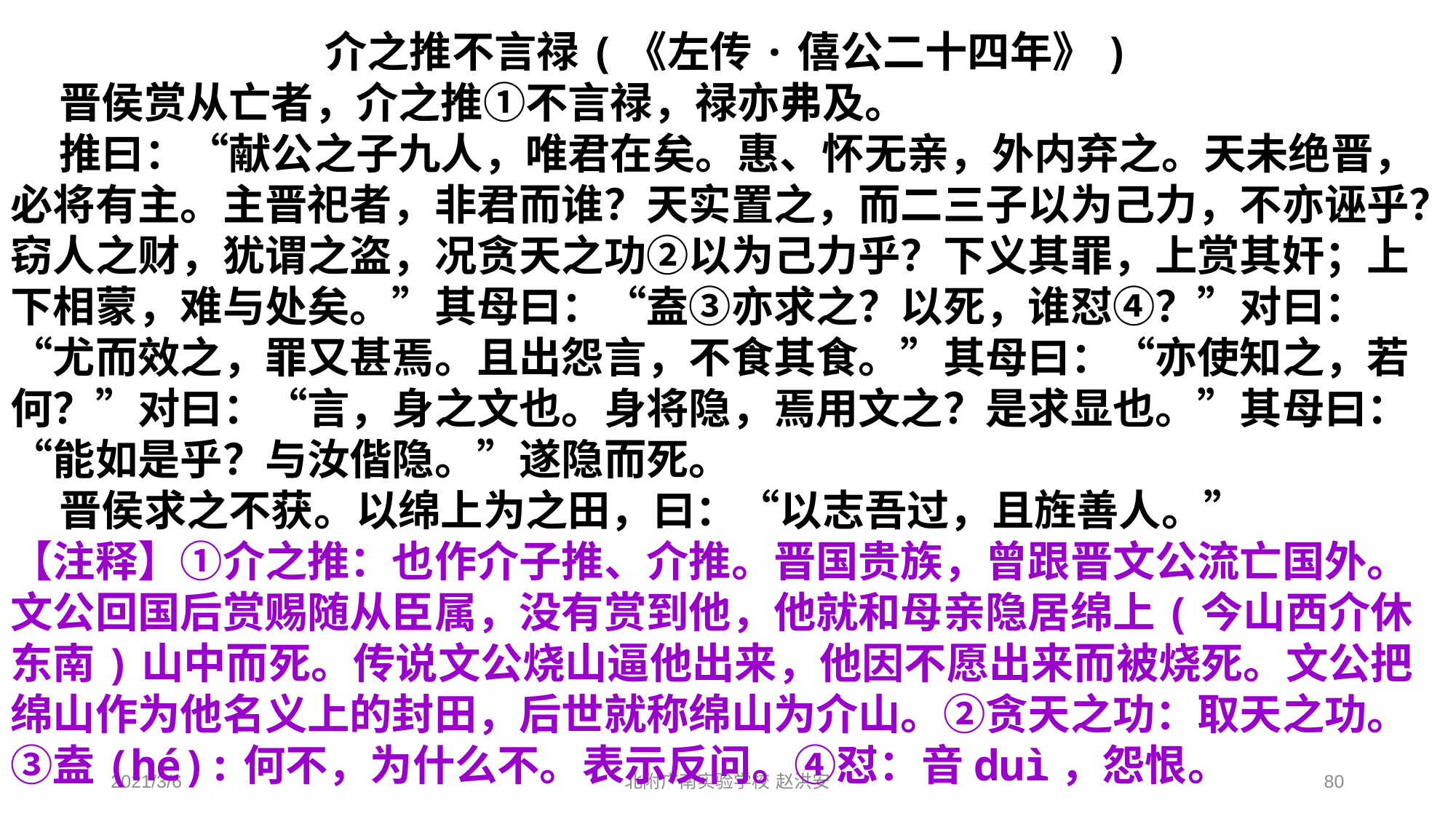

介之推不言禄(《左传·僖公二十四年》)
    晋侯赏从亡者，介之推①不言禄，禄亦弗及。
    推曰：“献公之子九人，唯君在矣。惠、怀无亲，外内弃之。天未绝晋，必将有主。主晋祀者，非君而谁？天实置之，而二三子以为己力，不亦诬乎？窃人之财，犹谓之盗，况贪天之功②以为己力乎？下义其罪，上赏其奸；上下相蒙，难与处矣。”其母曰：“盍③亦求之？以死，谁怼④？”对曰：“尤而效之，罪又甚焉。且出怨言，不食其食。”其母曰：“亦使知之，若何？”对曰：“言，身之文也。身将隐，焉用文之？是求显也。”其母曰：“能如是乎？与汝偕隐。”遂隐而死。
    晋侯求之不获。以绵上为之田，曰：“以志吾过，且旌善人。”
【注释】①介之推：也作介子推、介推。晋国贵族，曾跟晋文公流亡国外。文公回国后赏赐随从臣属，没有赏到他，他就和母亲隐居绵上(今山西介休东南)山中而死。传说文公烧山逼他出来，他因不愿出来而被烧死。文公把绵山作为他名义上的封田，后世就称绵山为介山。②贪天之功：取天之功。③盍(hé):何不，为什么不。表示反问。④怼：音duì，怨恨。
2021/3/6
北附广南实验学校 赵洪安
80